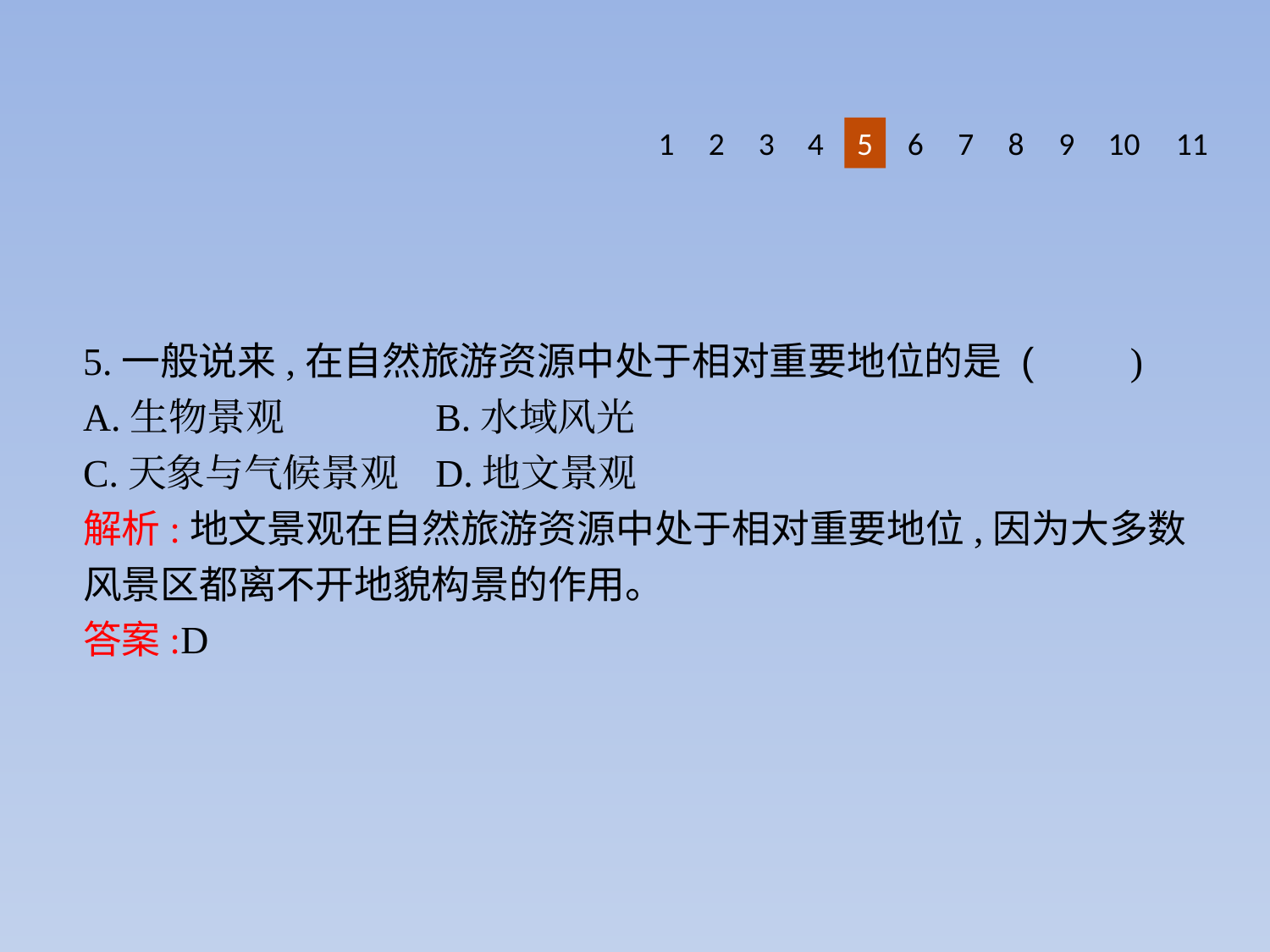

1
2
3
4
5
6
7
8
9
10
11
5.一般说来,在自然旅游资源中处于相对重要地位的是 (　　)
A.生物景观		B.水域风光
C.天象与气候景观	D.地文景观
解析:地文景观在自然旅游资源中处于相对重要地位,因为大多数风景区都离不开地貌构景的作用。
答案:D